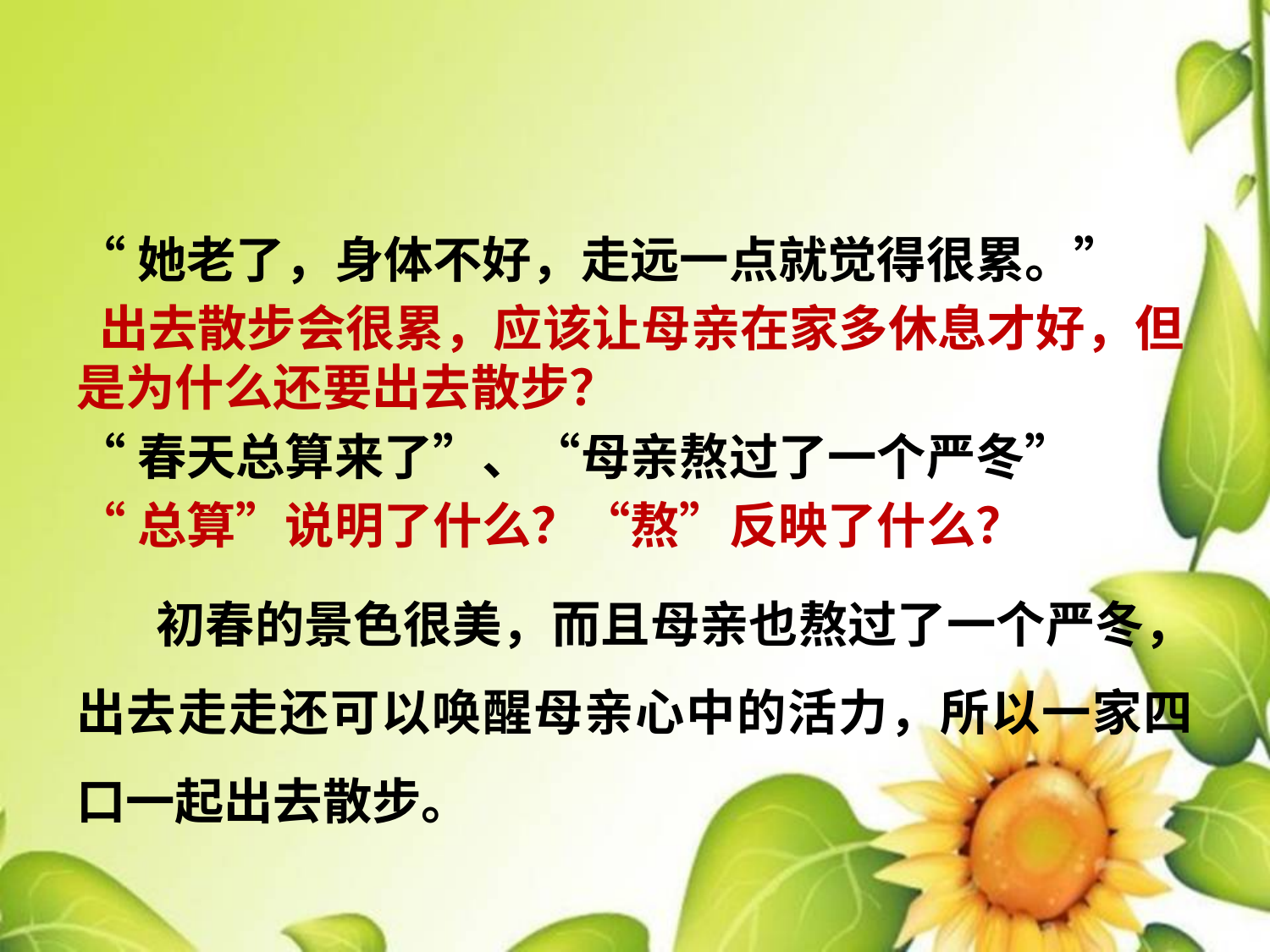

#
“她老了，身体不好，走远一点就觉得很累。”
 出去散步会很累，应该让母亲在家多休息才好，但是为什么还要出去散步？
“春天总算来了”、“母亲熬过了一个严冬”
“总算”说明了什么？“熬”反映了什么？
      初春的景色很美，而且母亲也熬过了一个严冬，出去走走还可以唤醒母亲心中的活力，所以一家四口一起出去散步。